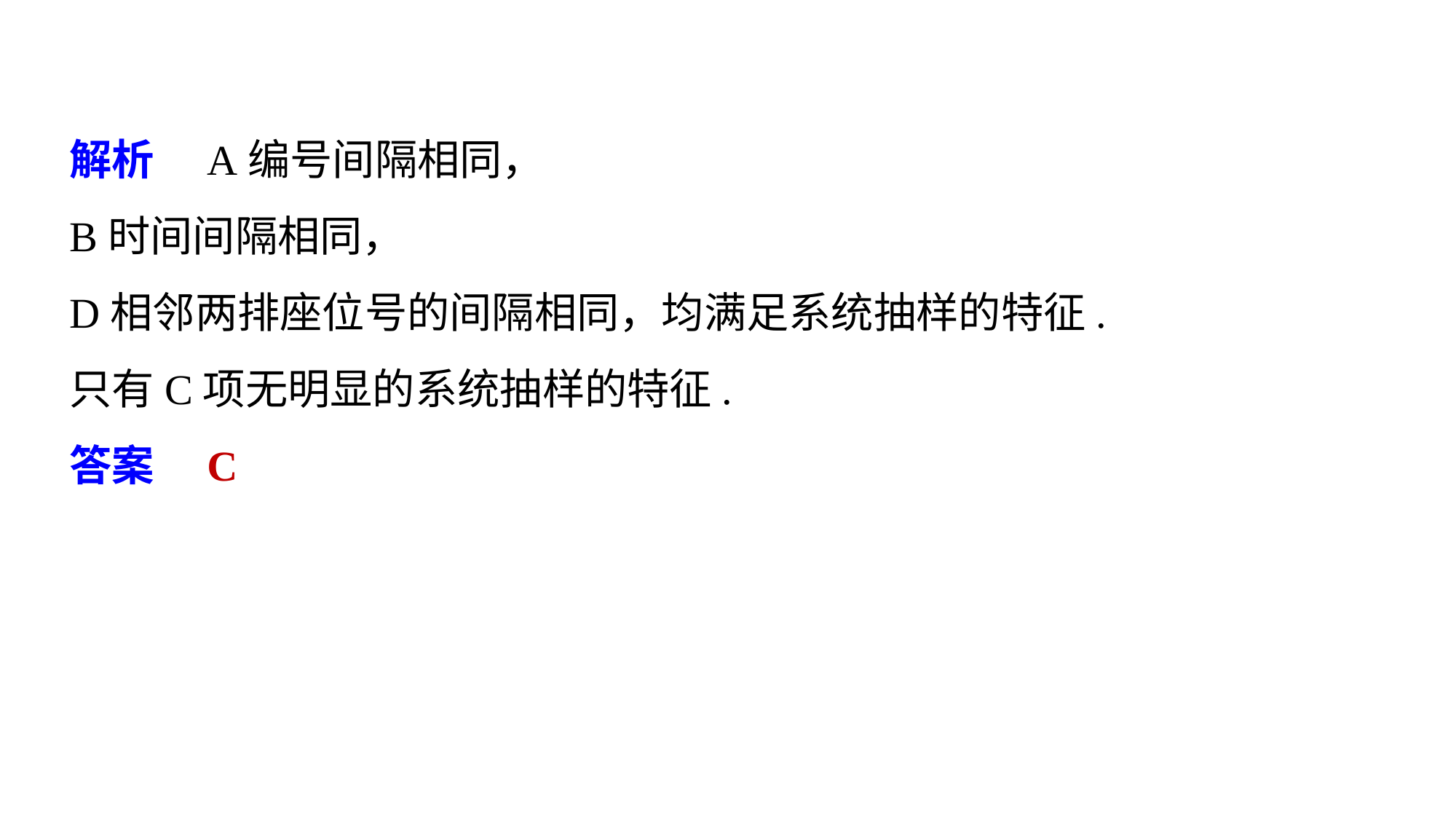

解析　A编号间隔相同，
B时间间隔相同，
D相邻两排座位号的间隔相同，均满足系统抽样的特征.
只有C项无明显的系统抽样的特征.
答案　C